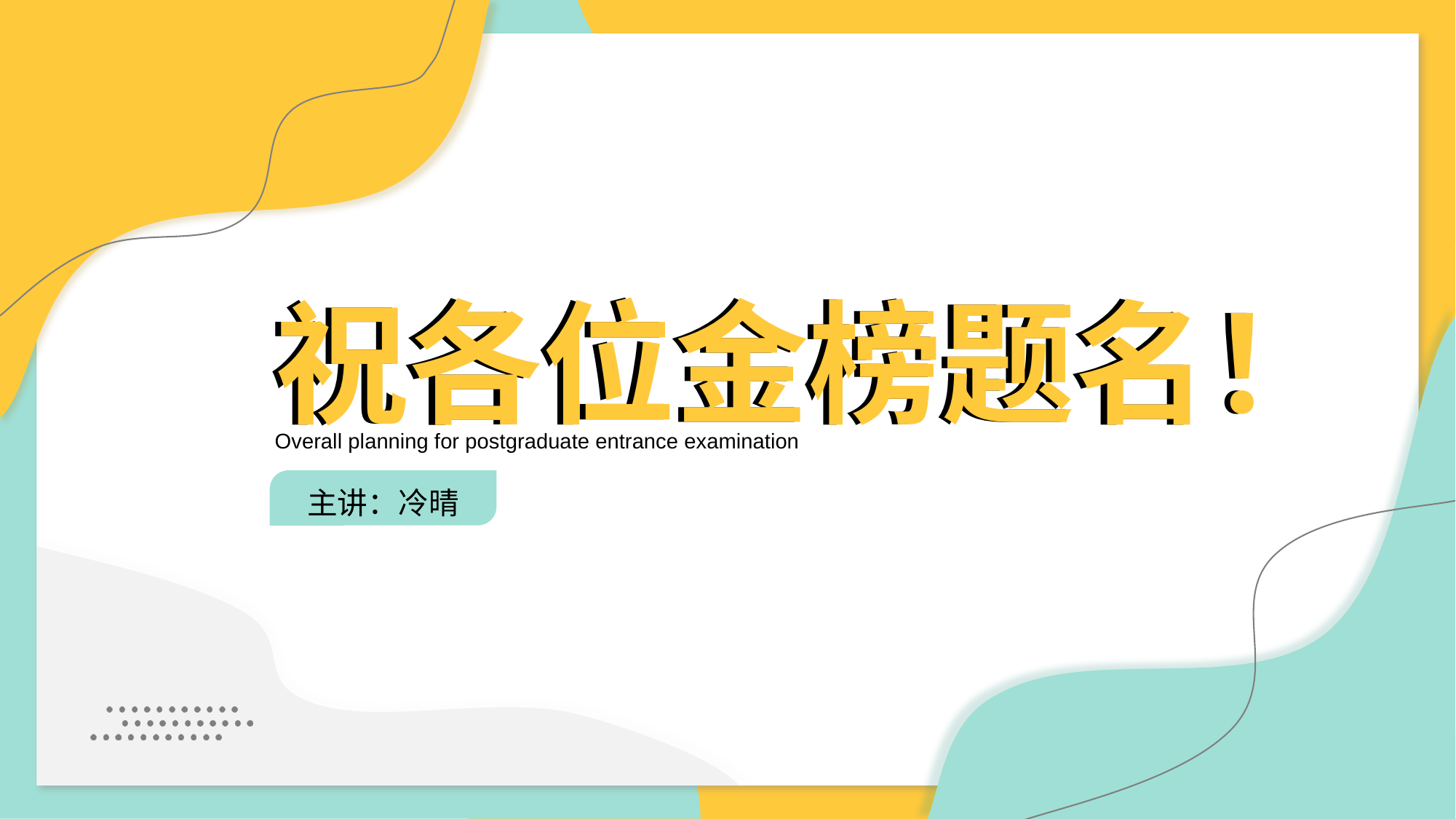

祝各位金榜题名！
祝各位金榜题名！
Overall planning for postgraduate entrance examination

主讲：冷晴